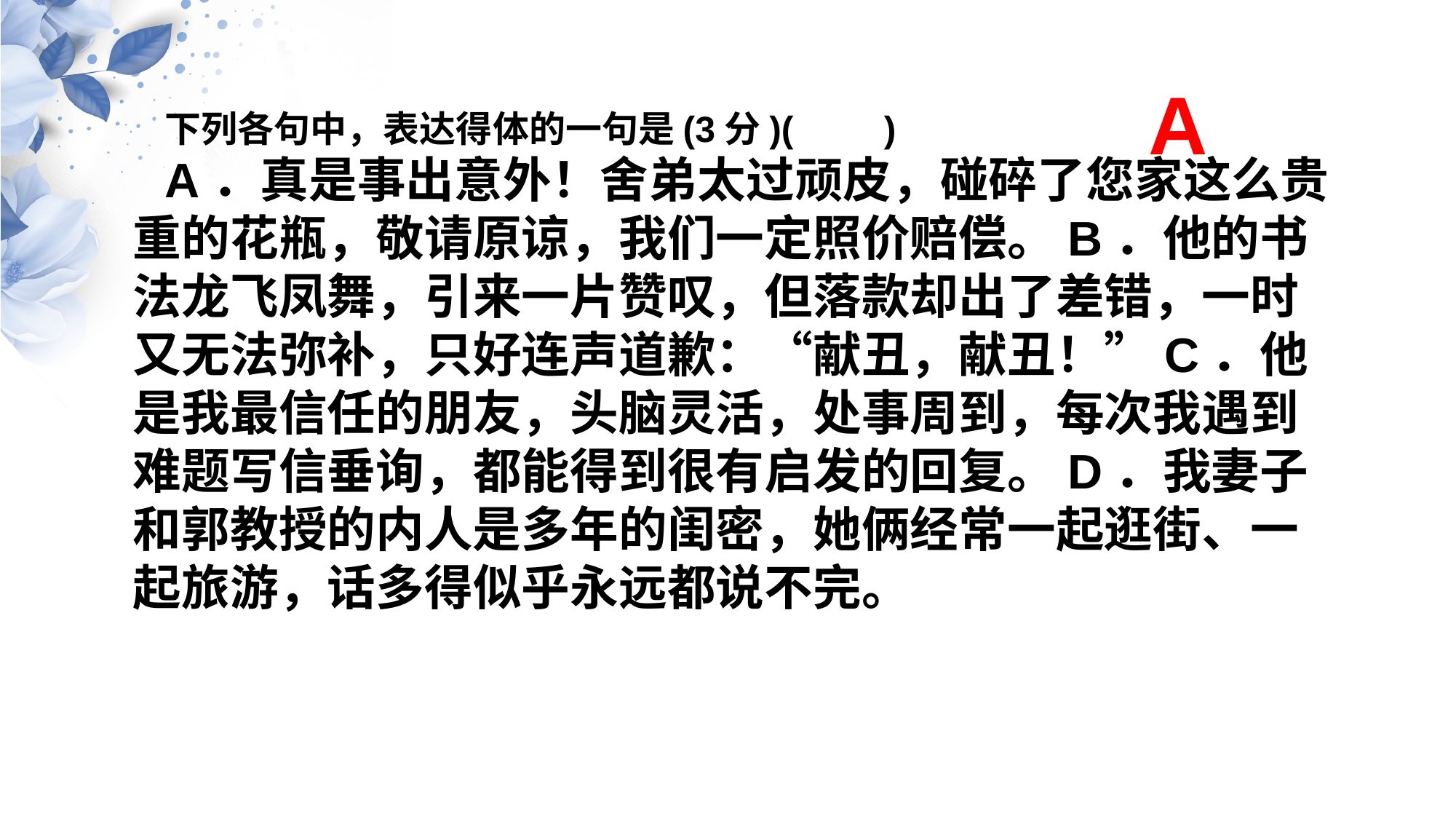

A
下列各句中，表达得体的一句是(3分)(　　)
A．真是事出意外！舍弟太过顽皮，碰碎了您家这么贵重的花瓶，敬请原谅，我们一定照价赔偿。B．他的书法龙飞凤舞，引来一片赞叹，但落款却出了差错，一时又无法弥补，只好连声道歉：“献丑，献丑！”C．他是我最信任的朋友，头脑灵活，处事周到，每次我遇到难题写信垂询，都能得到很有启发的回复。D．我妻子和郭教授的内人是多年的闺密，她俩经常一起逛街、一起旅游，话多得似乎永远都说不完。